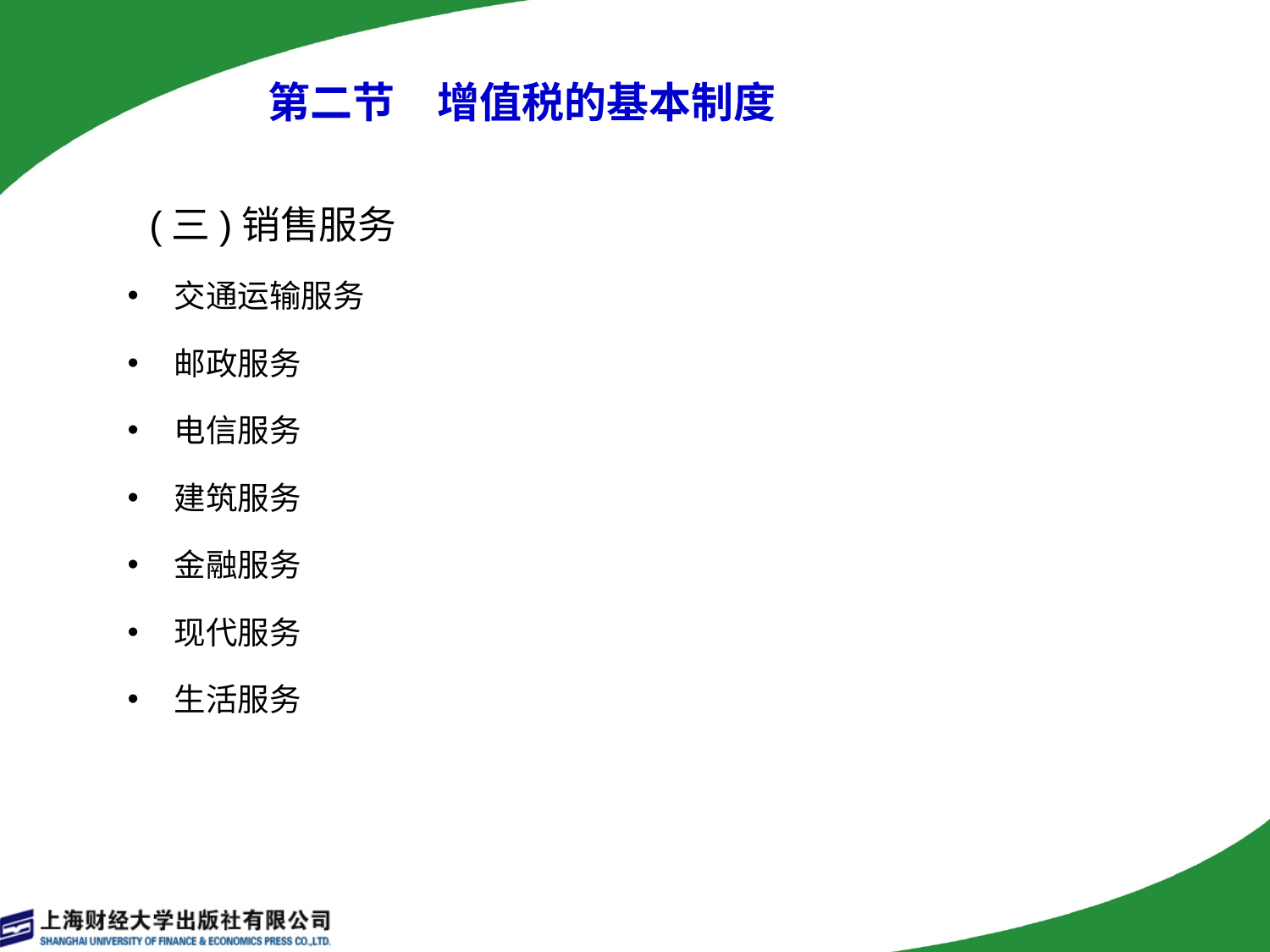

# 第二节　增值税的基本制度
  (三)销售服务
 交通运输服务
 邮政服务
 电信服务
 建筑服务
 金融服务
 现代服务
 生活服务